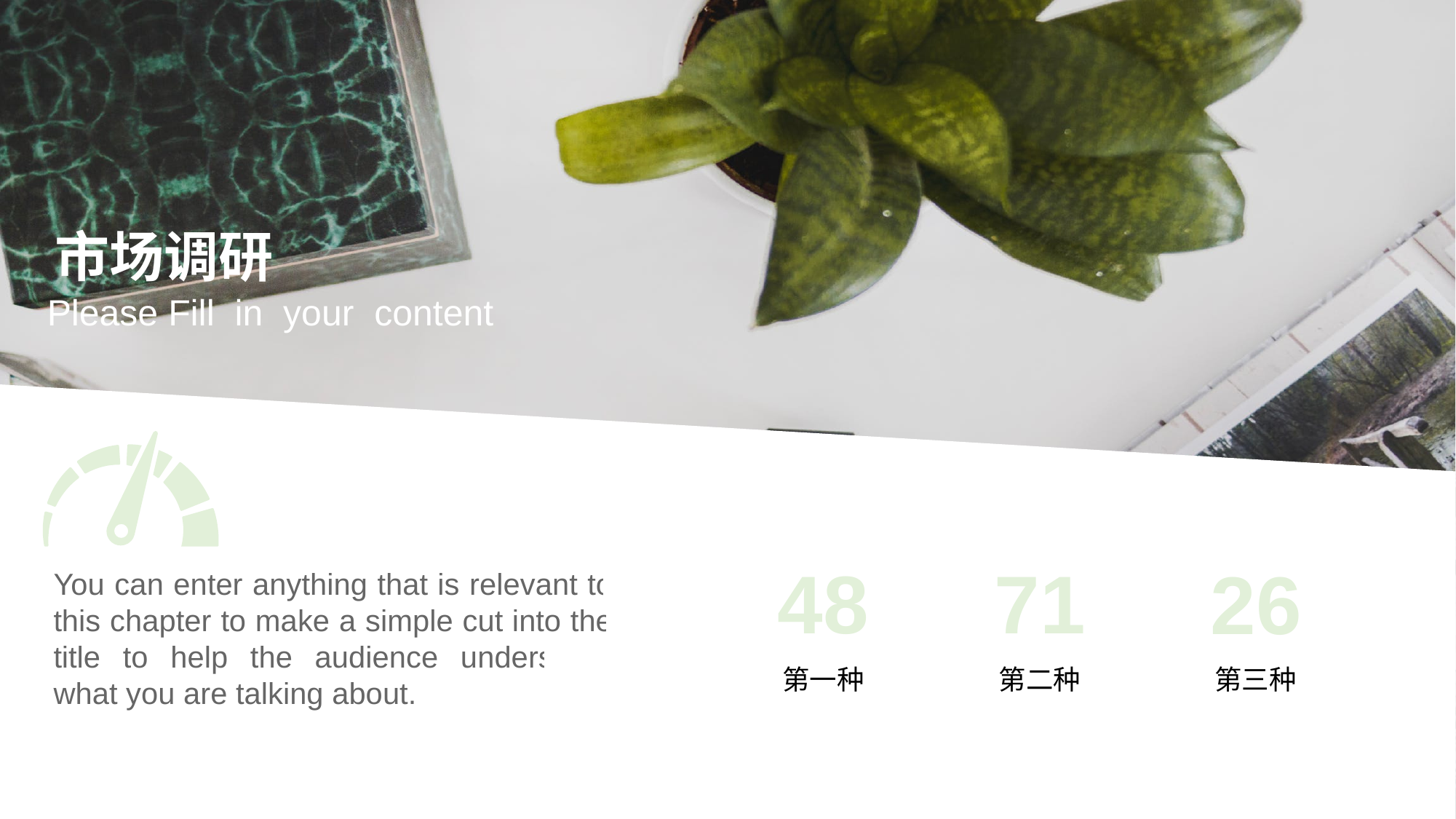

市场调研
Please Fill  in  your  content

48
71
26
You can enter anything that is relevant to this chapter to make a simple cut into the title to help the audience understand what you are talking about.
第一种
第二种
第三种